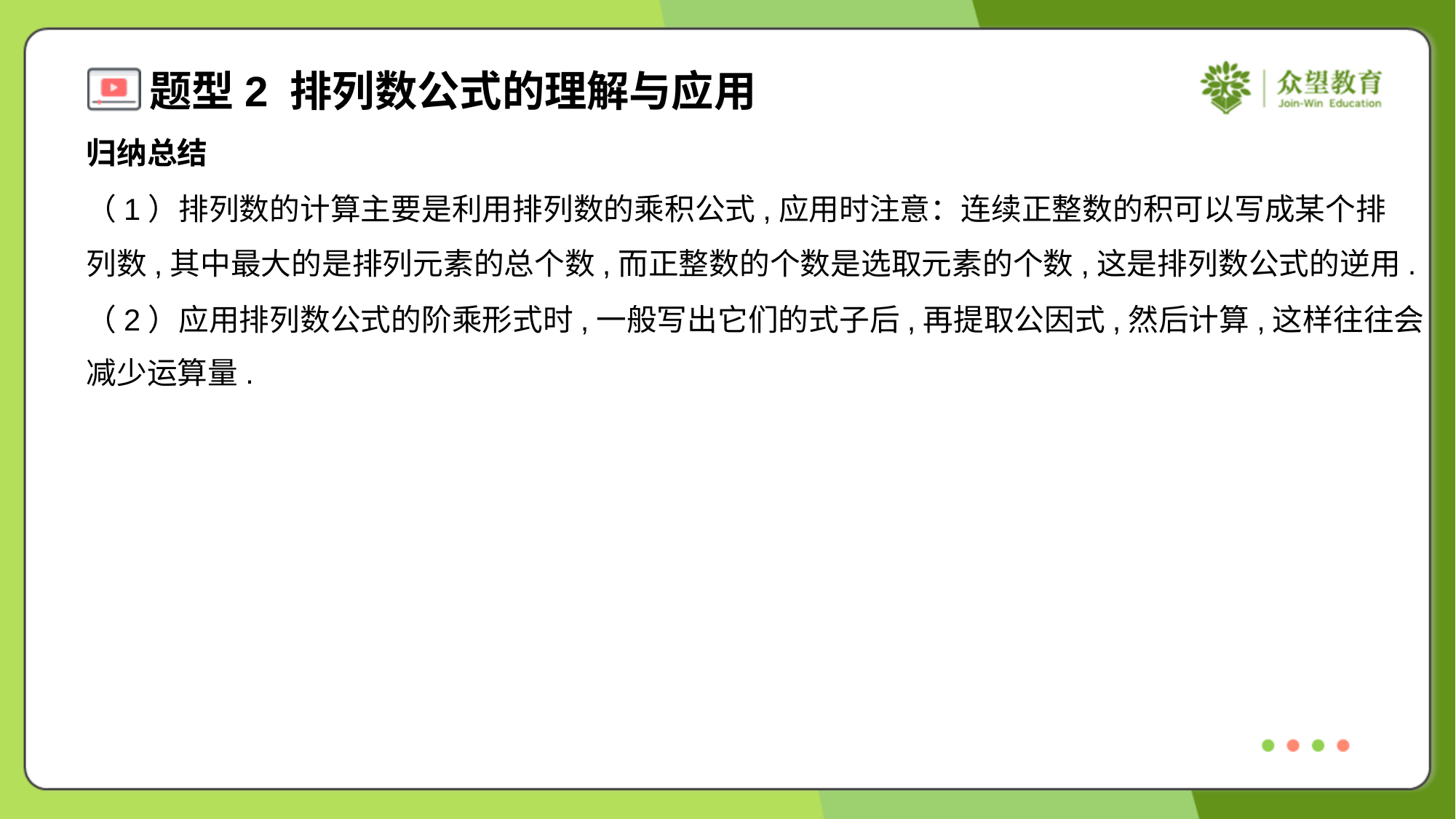

归纳总结
（1）排列数的计算主要是利用排列数的乘积公式,应用时注意：连续正整数的积可以写成某个排
列数,其中最大的是排列元素的总个数,而正整数的个数是选取元素的个数,这是排列数公式的逆用.
（2）应用排列数公式的阶乘形式时,一般写出它们的式子后,再提取公因式,然后计算,这样往往会
减少运算量.